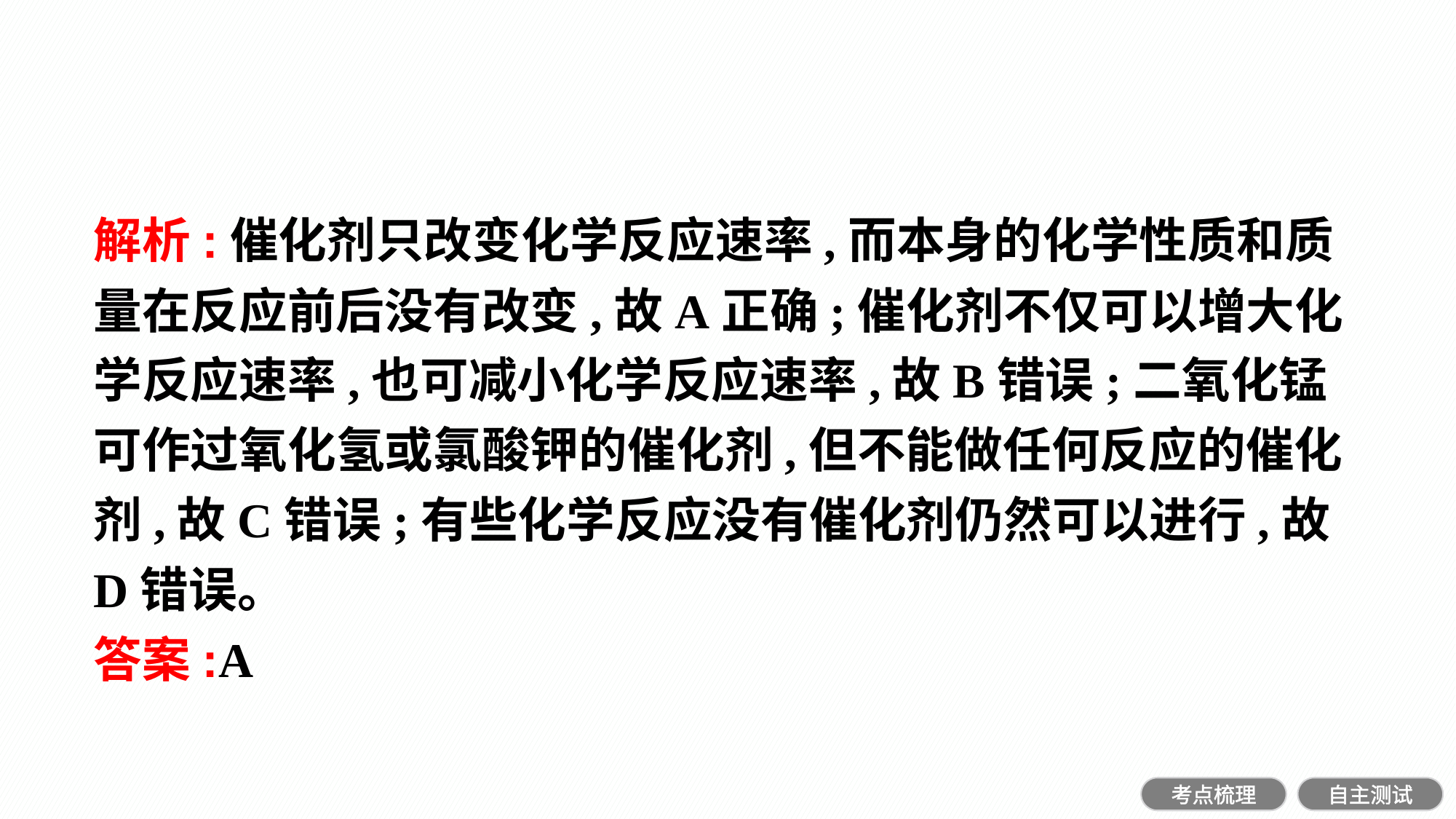

解析:催化剂只改变化学反应速率,而本身的化学性质和质量在反应前后没有改变,故A正确;催化剂不仅可以增大化学反应速率,也可减小化学反应速率,故B错误;二氧化锰可作过氧化氢或氯酸钾的催化剂,但不能做任何反应的催化剂,故C错误;有些化学反应没有催化剂仍然可以进行,故D错误。
答案:A